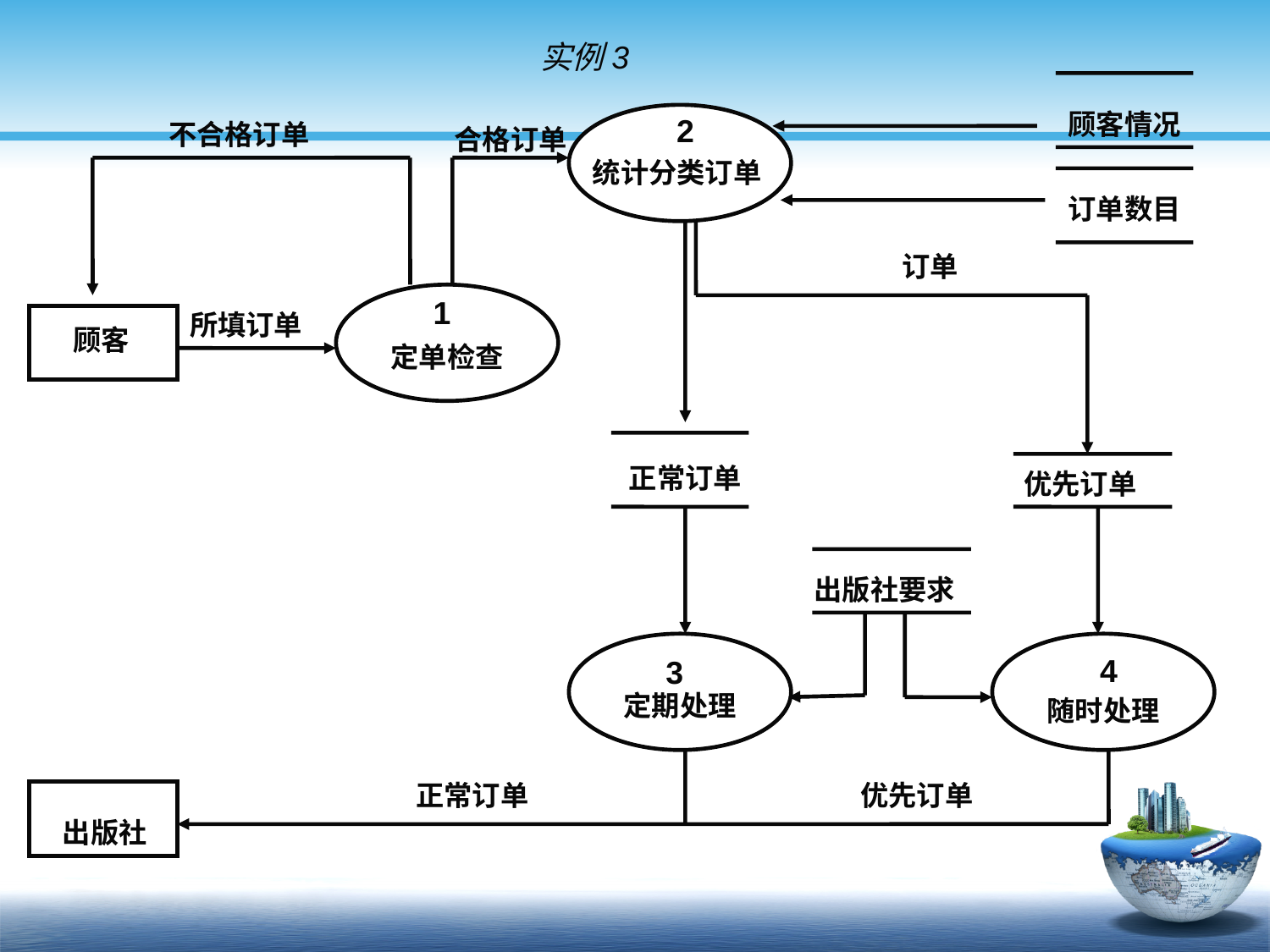

实例3

顾客情况

2
不合格订单
合格订单

统计分类订单

订单数目

订单

1

所填订单

顾客
定单检查

正常订单

       优先订单

出版社要求

4
3
定期处理
随时处理

正常订单
优先订单

出版社